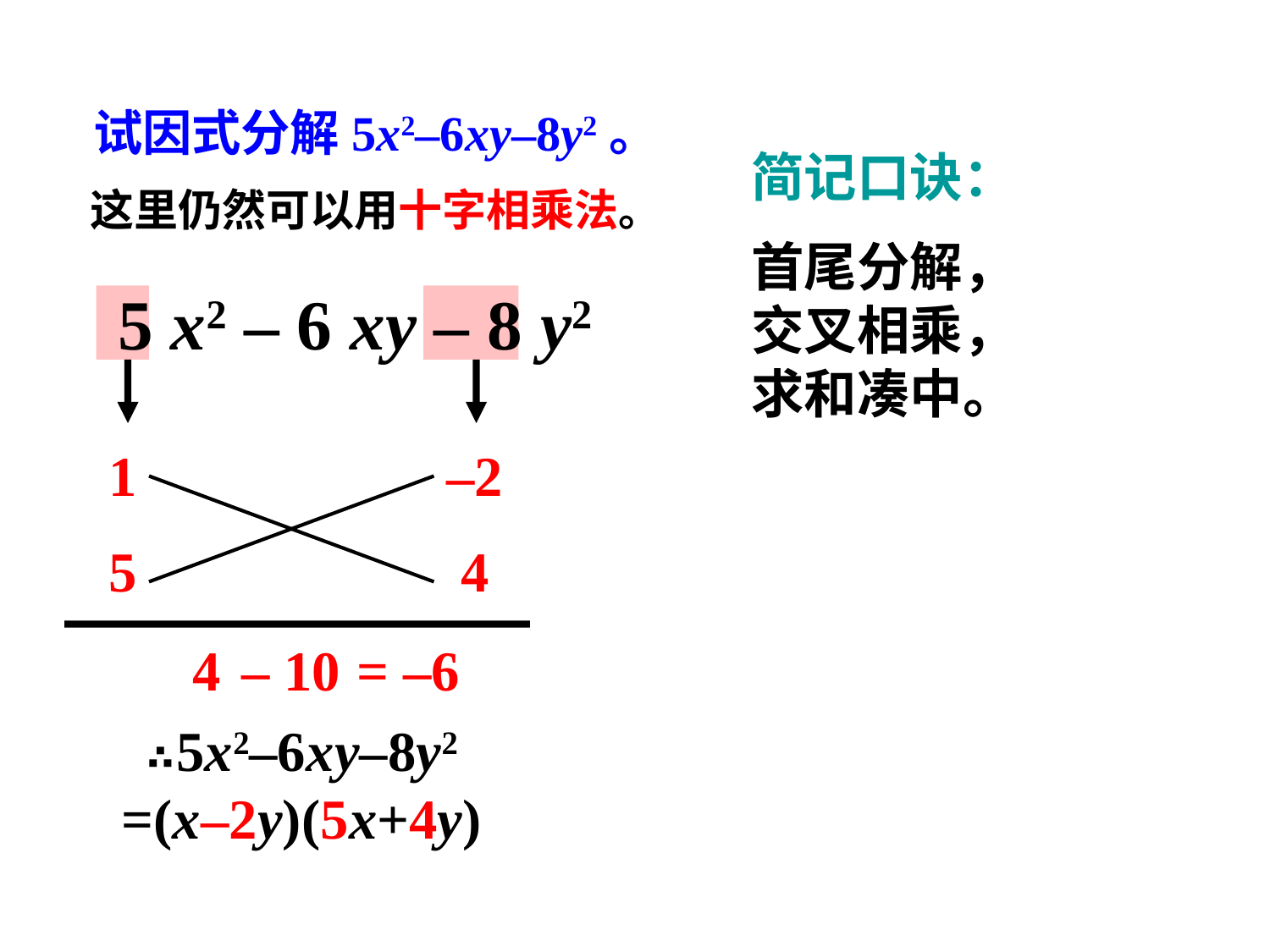

试因式分解5x2–6xy–8y2。
这里仍然可以用十字相乘法。
简记口诀：
首尾分解，交叉相乘，求和凑中。
5 x2 – 6 xy – 8 y2

1
5
–2
4

4
– 10
= –6

∴5x2–6xy–8y2 =(x–2y)(5x+4y)